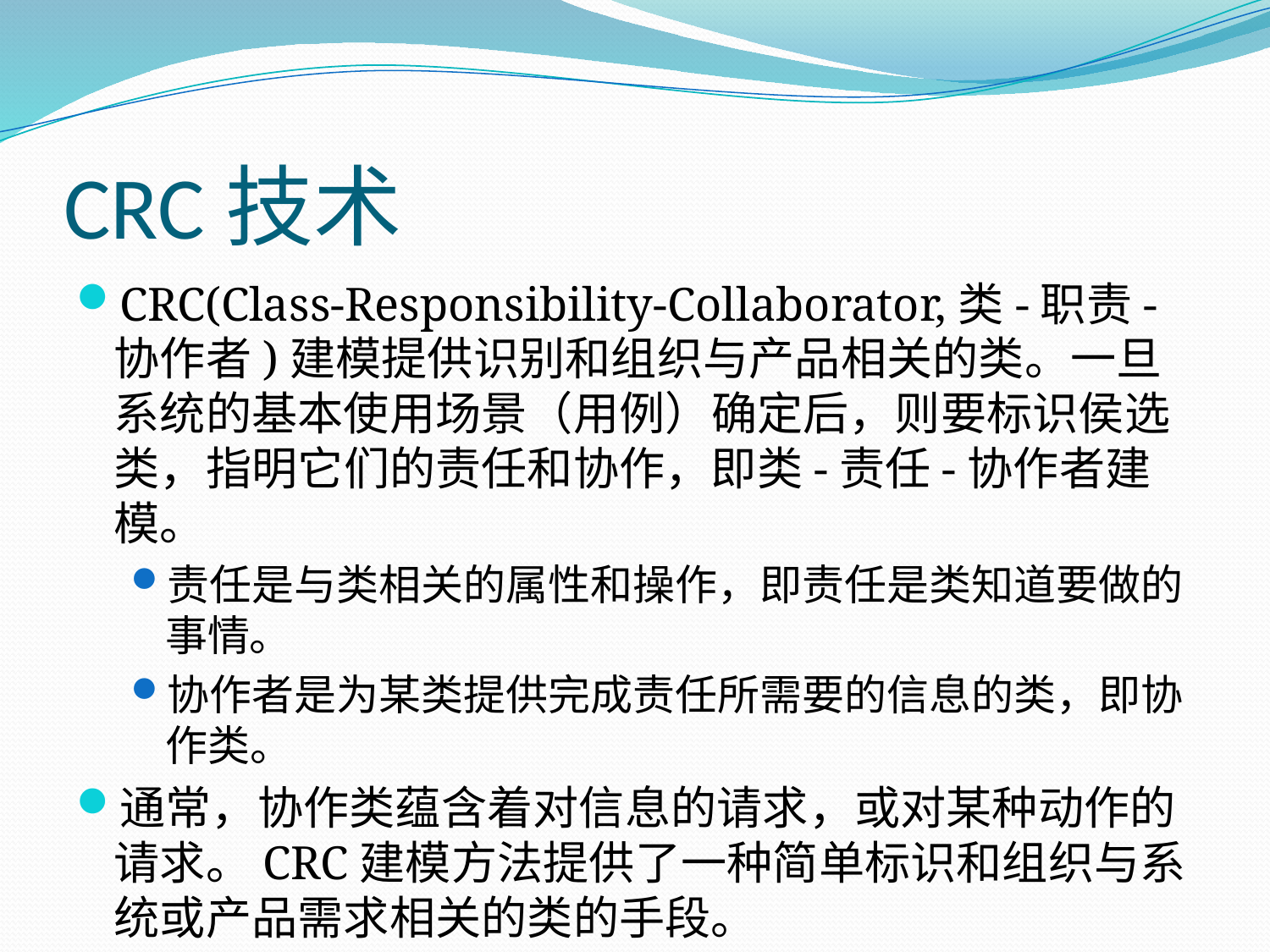

# CRC技术
CRC(Class-Responsibility-Collaborator,类-职责-协作者)建模提供识别和组织与产品相关的类。一旦系统的基本使用场景（用例）确定后，则要标识侯选类，指明它们的责任和协作，即类-责任-协作者建模。
责任是与类相关的属性和操作，即责任是类知道要做的事情。
协作者是为某类提供完成责任所需要的信息的类，即协作类。
通常，协作类蕴含着对信息的请求，或对某种动作的请求。CRC建模方法提供了一种简单标识和组织与系统或产品需求相关的类的手段。